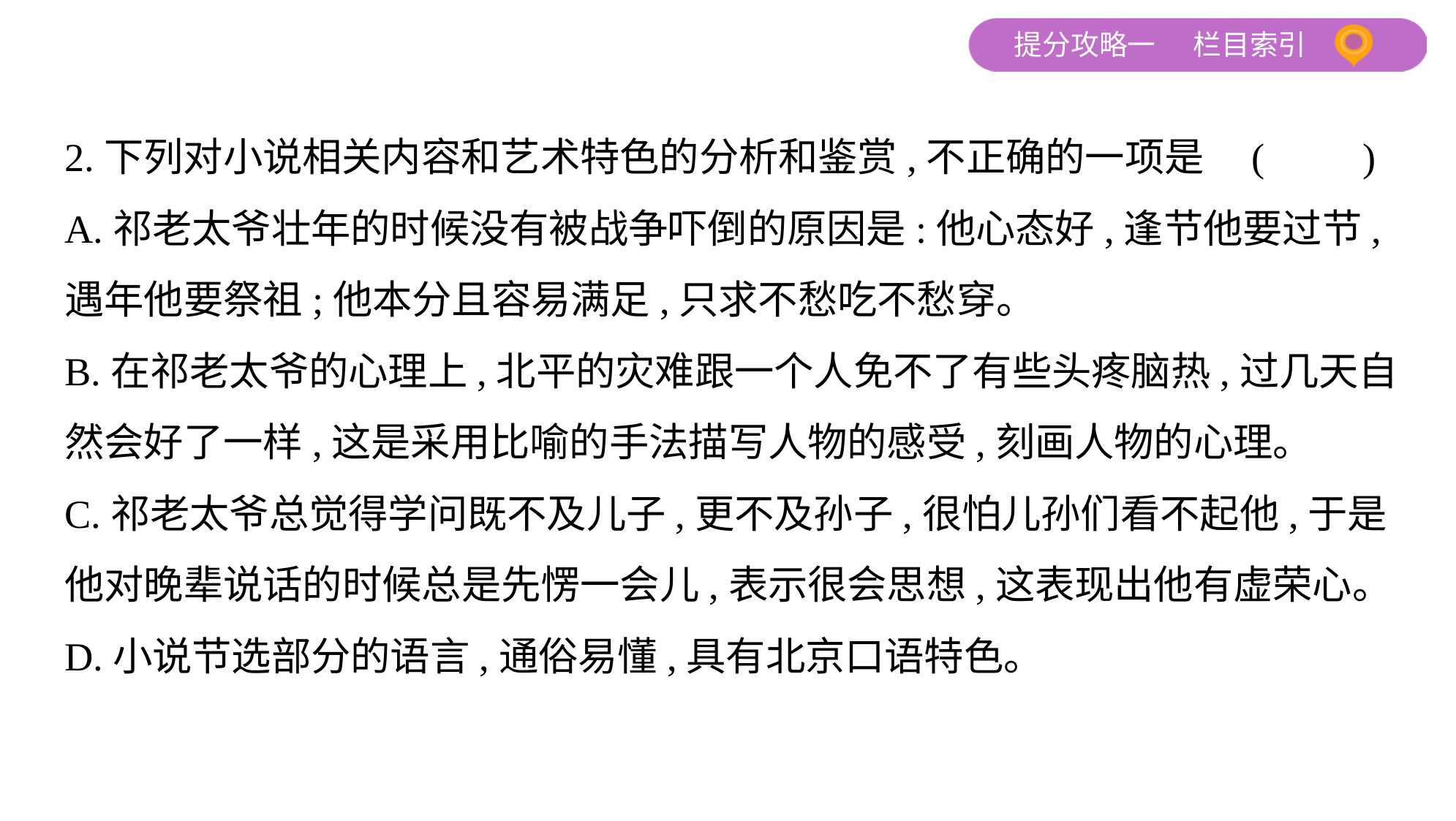

2.下列对小说相关内容和艺术特色的分析和鉴赏,不正确的一项是 (　　)
A.祁老太爷壮年的时候没有被战争吓倒的原因是:他心态好,逢节他要过节,
遇年他要祭祖;他本分且容易满足,只求不愁吃不愁穿。
B.在祁老太爷的心理上,北平的灾难跟一个人免不了有些头疼脑热,过几天自
然会好了一样,这是采用比喻的手法描写人物的感受,刻画人物的心理。
C.祁老太爷总觉得学问既不及儿子,更不及孙子,很怕儿孙们看不起他,于是
他对晚辈说话的时候总是先愣一会儿,表示很会思想,这表现出他有虚荣心。
D.小说节选部分的语言,通俗易懂,具有北京口语特色。